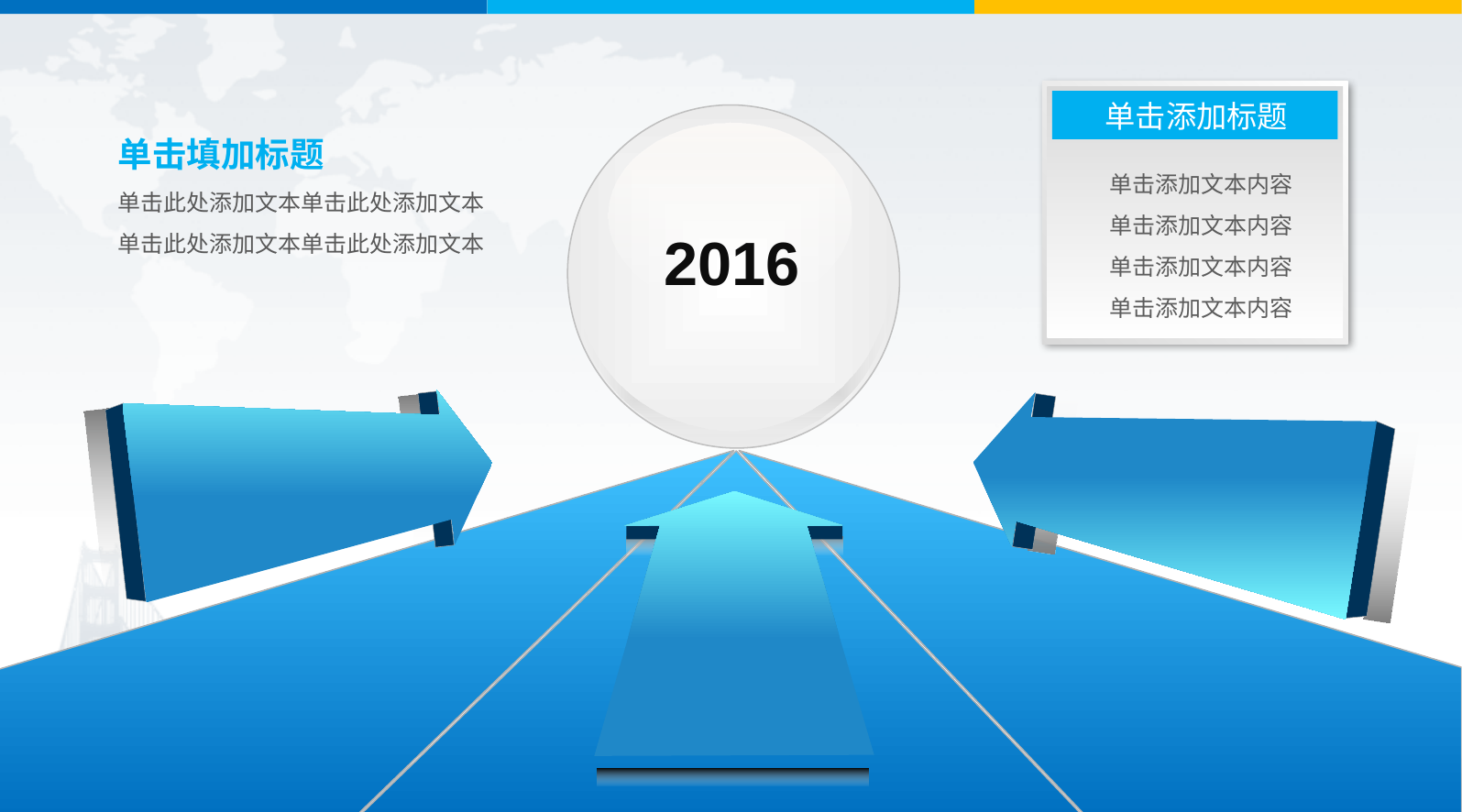

单击添加标题
单击添加文本内容
单击添加文本内容
单击添加文本内容
单击添加文本内容

2016
单击填加标题
单击此处添加文本单击此处添加文本
单击此处添加文本单击此处添加文本